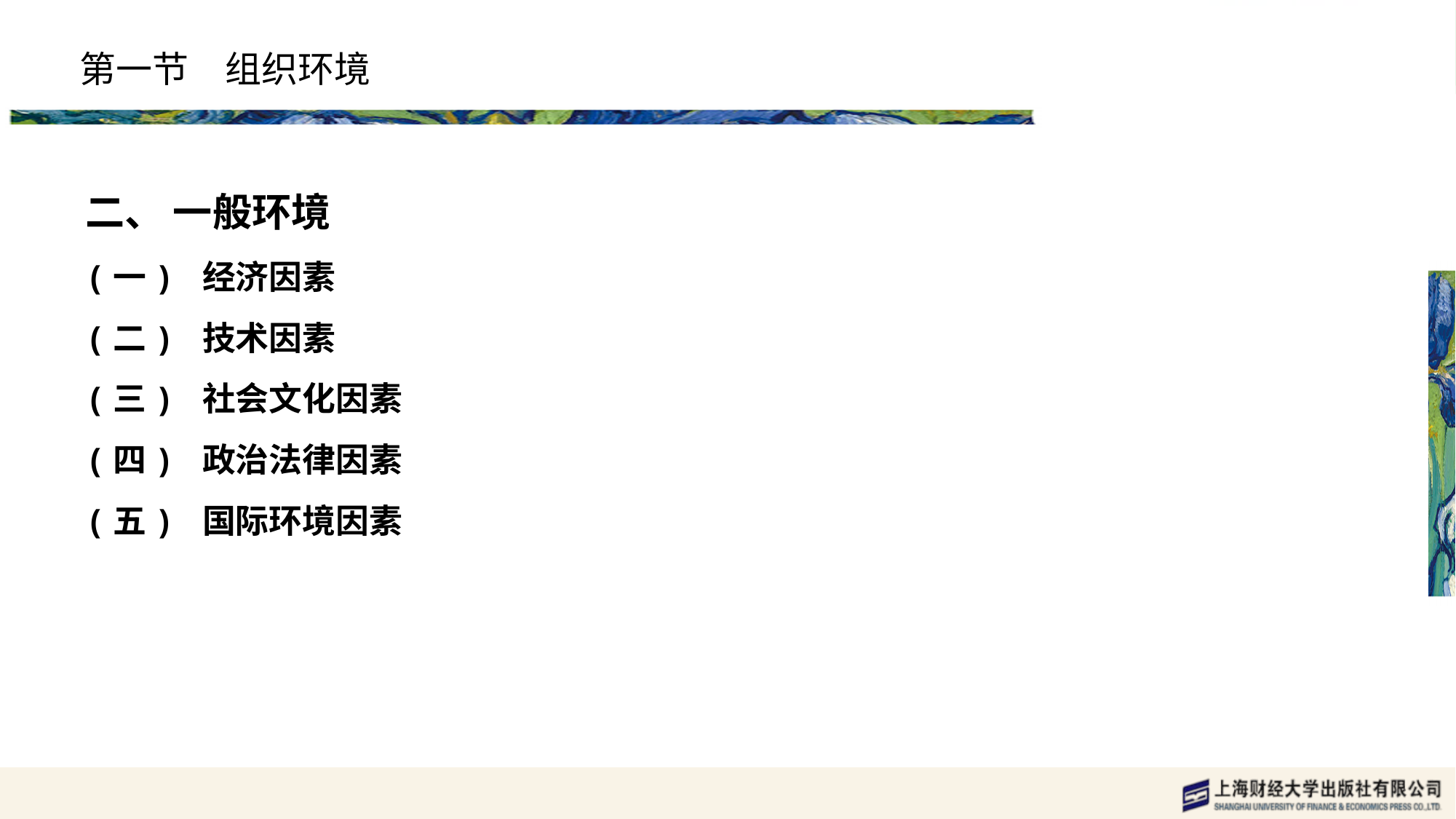

# 第一节　组织环境
二、 一般环境
(一) 经济因素
(二) 技术因素
(三) 社会文化因素
(四) 政治法律因素
(五) 国际环境因素